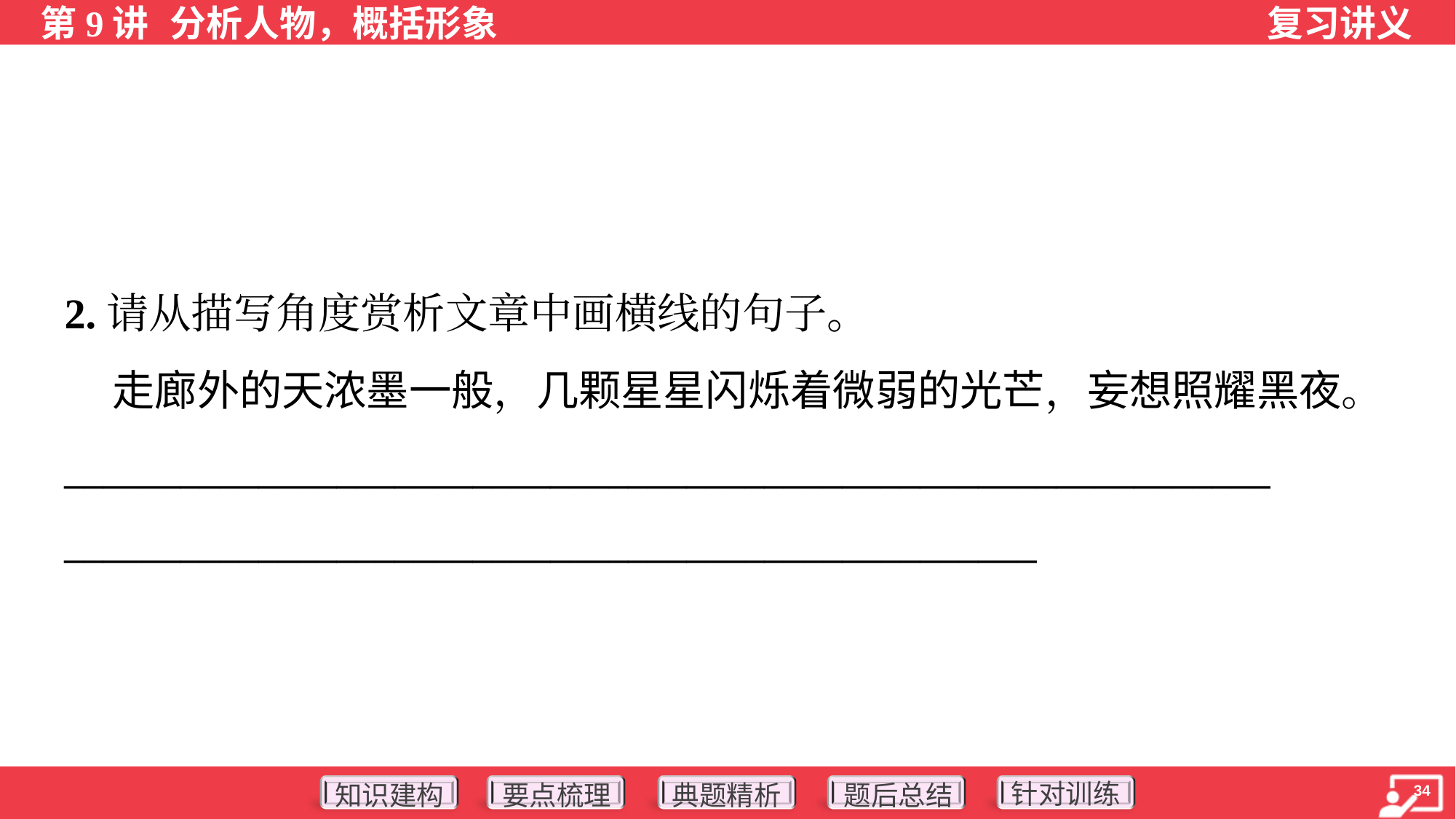

2.请从描写角度赏析文章中画横线的句子。
    走廊外的天浓墨一般，几颗星星闪烁着微弱的光芒，妄想照耀黑夜。
______________________________________________________________
__________________________________________________